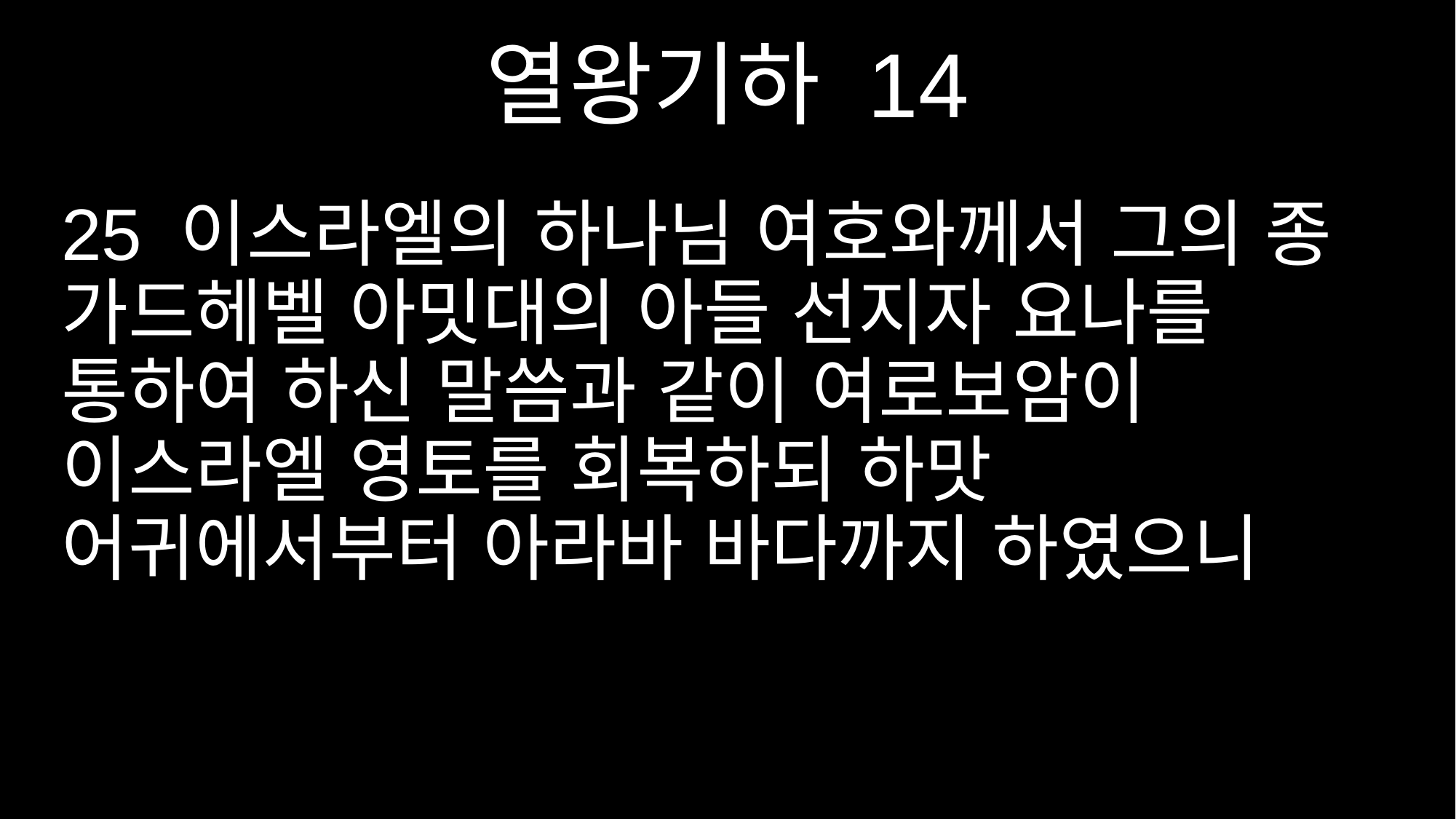

열왕기하 14
25 이스라엘의 하나님 여호와께서 그의 종 가드헤벨 아밋대의 아들 선지자 요나를 통하여 하신 말씀과 같이 여로보암이 이스라엘 영토를 회복하되 하맛 어귀에서부터 아라바 바다까지 하였으니